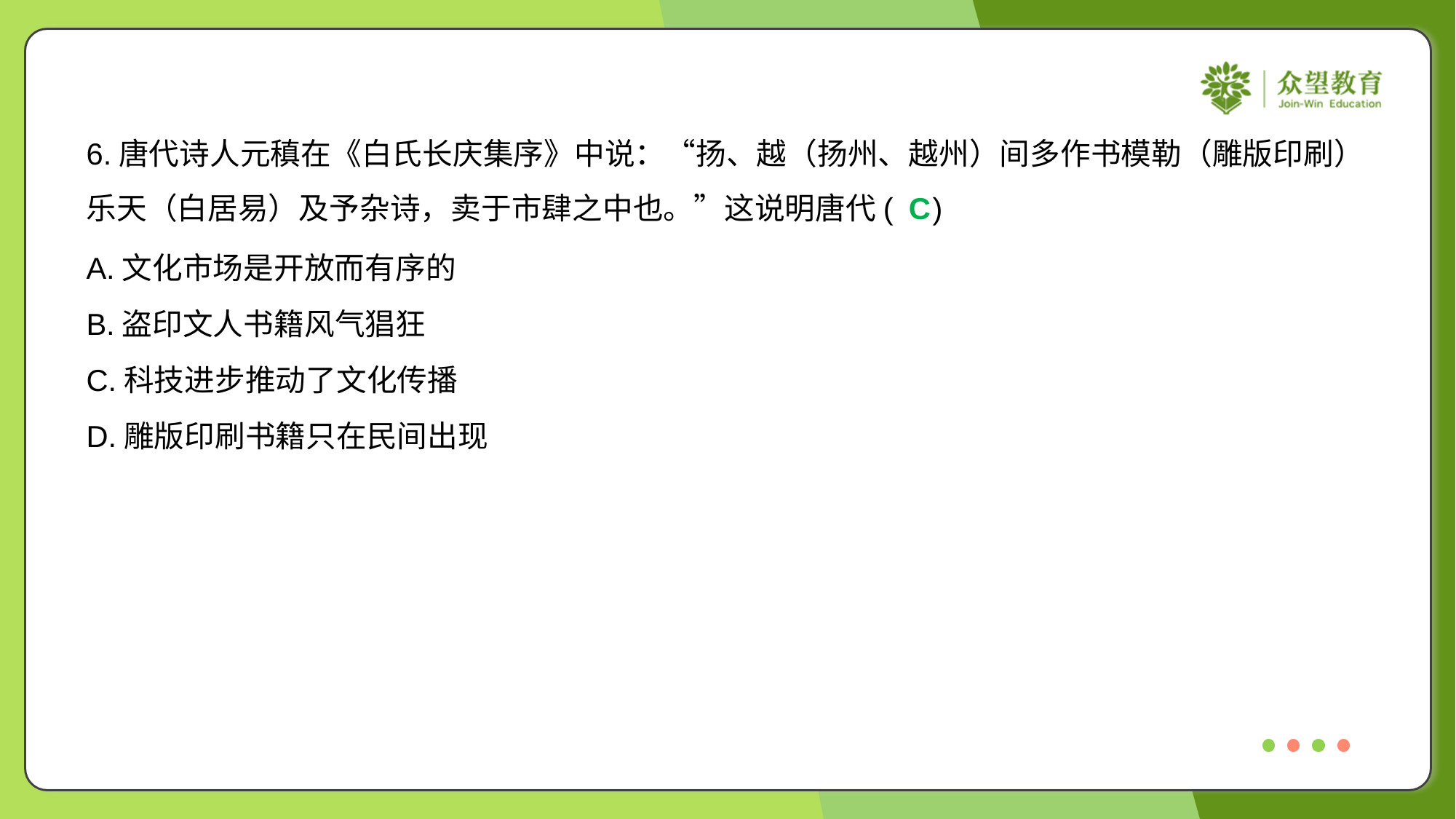

6.唐代诗人元稹在《白氏长庆集序》中说：“扬、越（扬州、越州）间多作书模勒（雕版印刷）
乐天（白居易）及予杂诗，卖于市肆之中也。”这说明唐代(     )
C
A.文化市场是开放而有序的
B.盗印文人书籍风气猖狂
C.科技进步推动了文化传播
D.雕版印刷书籍只在民间出现